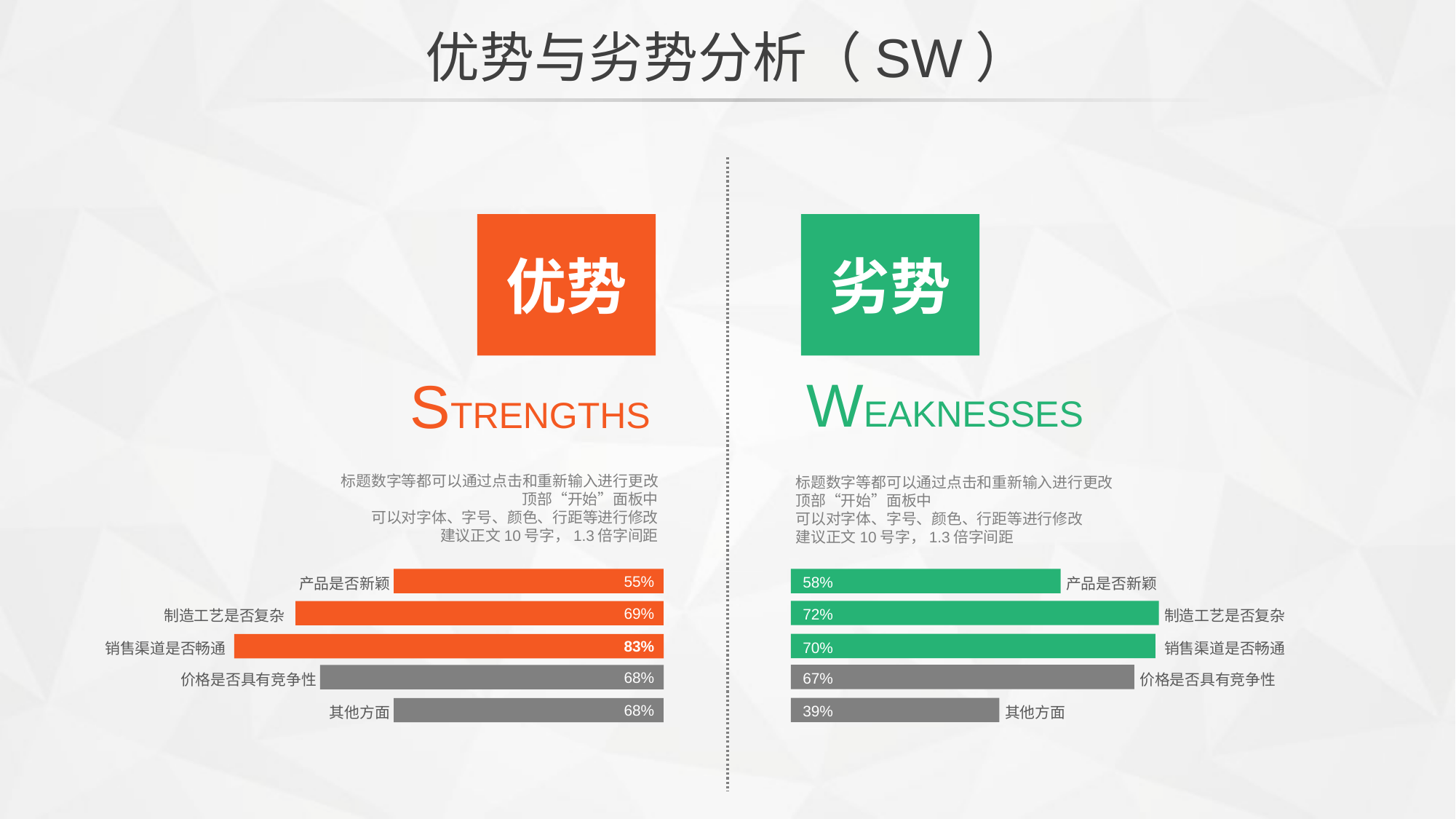

优势与劣势分析（SW）
优势
STRENGTHS
劣势
WEAKNESSES
标题数字等都可以通过点击和重新输入进行更改
顶部“开始”面板中
可以对字体、字号、颜色、行距等进行修改
建议正文10号字，1.3倍字间距
标题数字等都可以通过点击和重新输入进行更改
顶部“开始”面板中
可以对字体、字号、颜色、行距等进行修改
建议正文10号字，1.3倍字间距

58%
产品是否新颖

55%
产品是否新颖

72%
制造工艺是否复杂

69%
制造工艺是否复杂

70%
销售渠道是否畅通

83%
销售渠道是否畅通

67%
价格是否具有竞争性

68%
价格是否具有竞争性

39%
其他方面

68%
其他方面